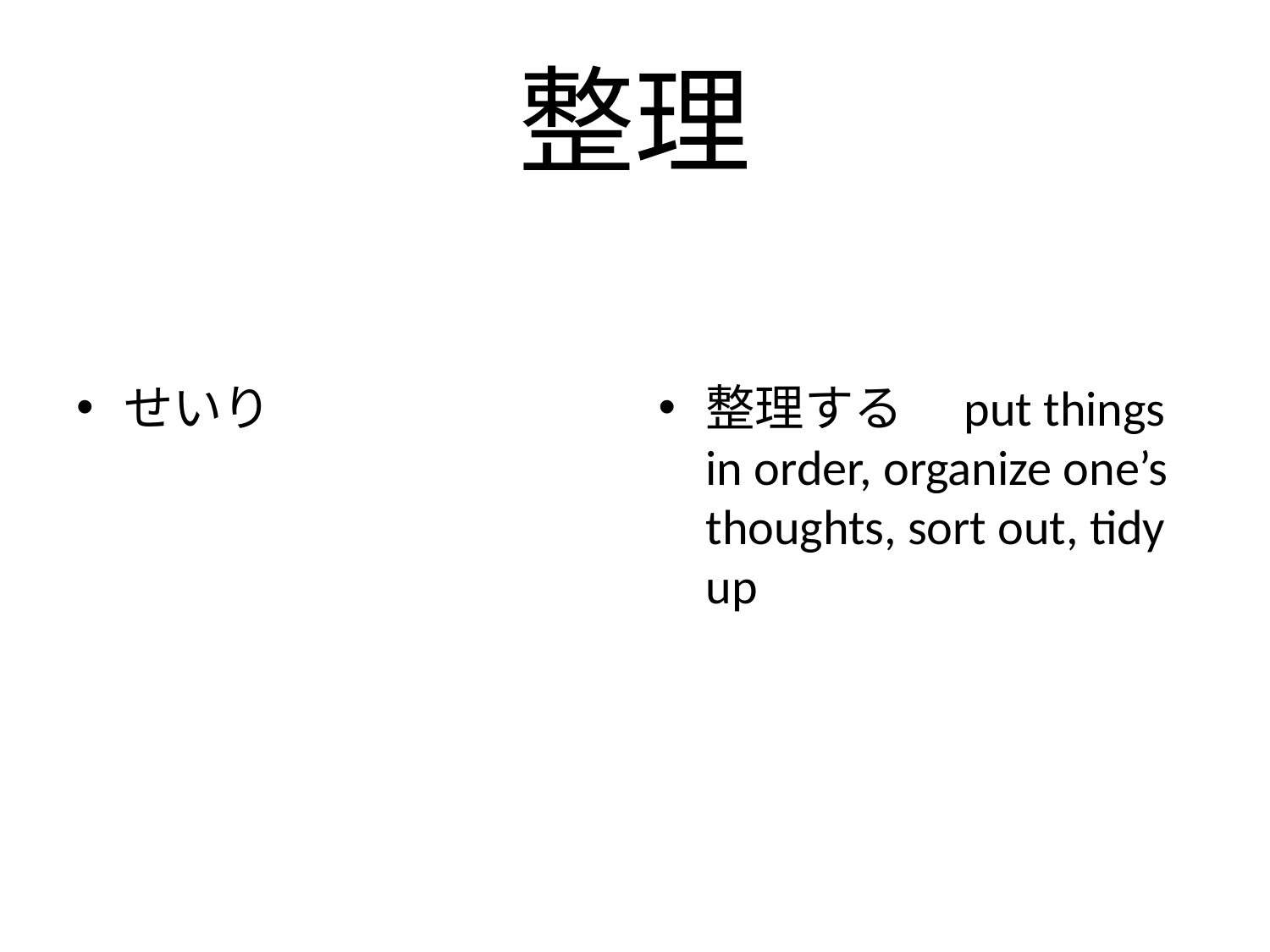

# 整理
せいり
整理する　put things in order, organize one’s thoughts, sort out, tidy up